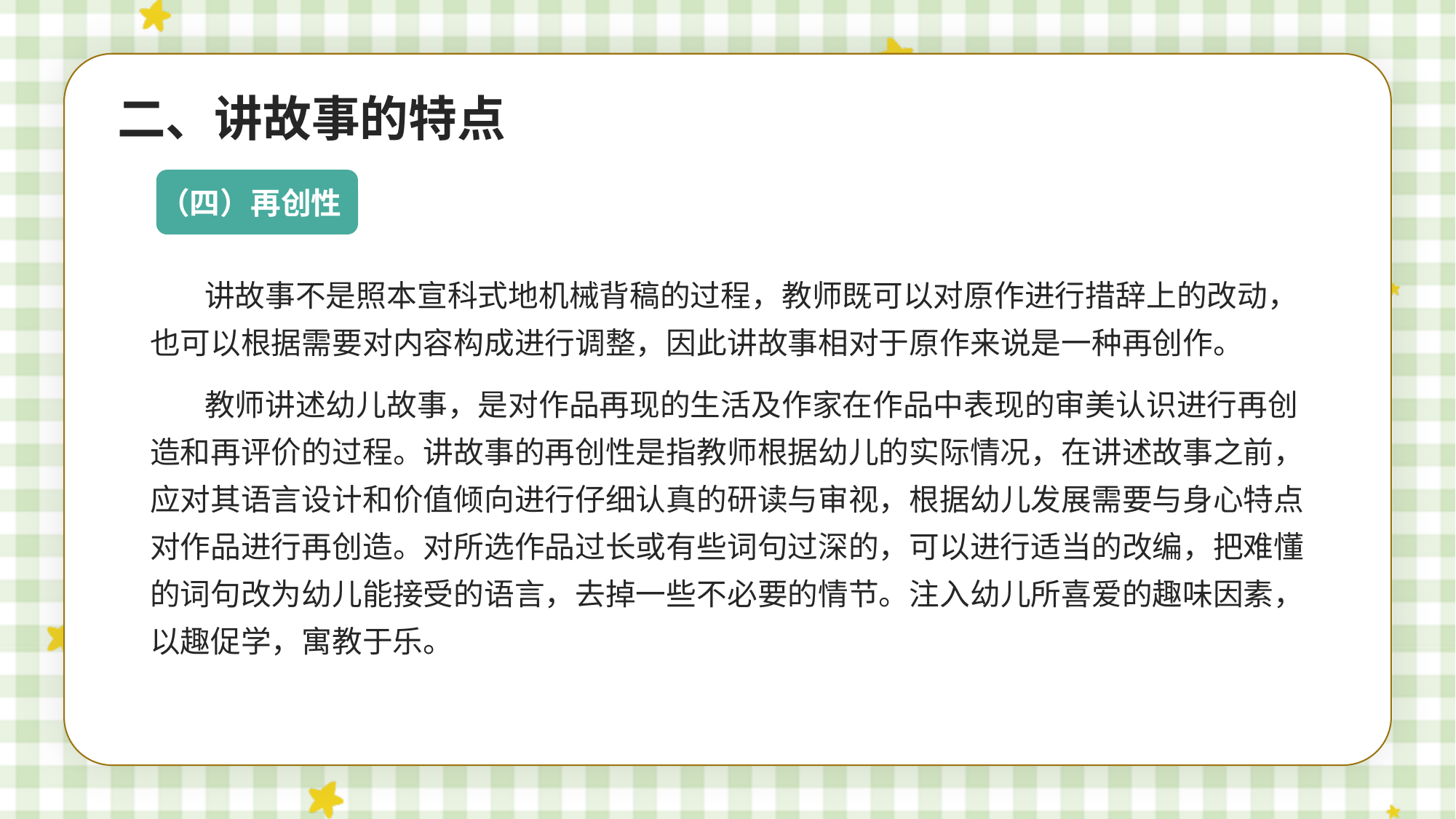

二、讲故事的特点
（四）再创性
讲故事不是照本宣科式地机械背稿的过程，教师既可以对原作进行措辞上的改动，也可以根据需要对内容构成进行调整，因此讲故事相对于原作来说是一种再创作。
教师讲述幼儿故事，是对作品再现的生活及作家在作品中表现的审美认识进行再创造和再评价的过程。讲故事的再创性是指教师根据幼儿的实际情况，在讲述故事之前，应对其语言设计和价值倾向进行仔细认真的研读与审视，根据幼儿发展需要与身心特点对作品进行再创造。对所选作品过长或有些词句过深的，可以进行适当的改编，把难懂的词句改为幼儿能接受的语言，去掉一些不必要的情节。注入幼儿所喜爱的趣味因素，以趣促学，寓教于乐。